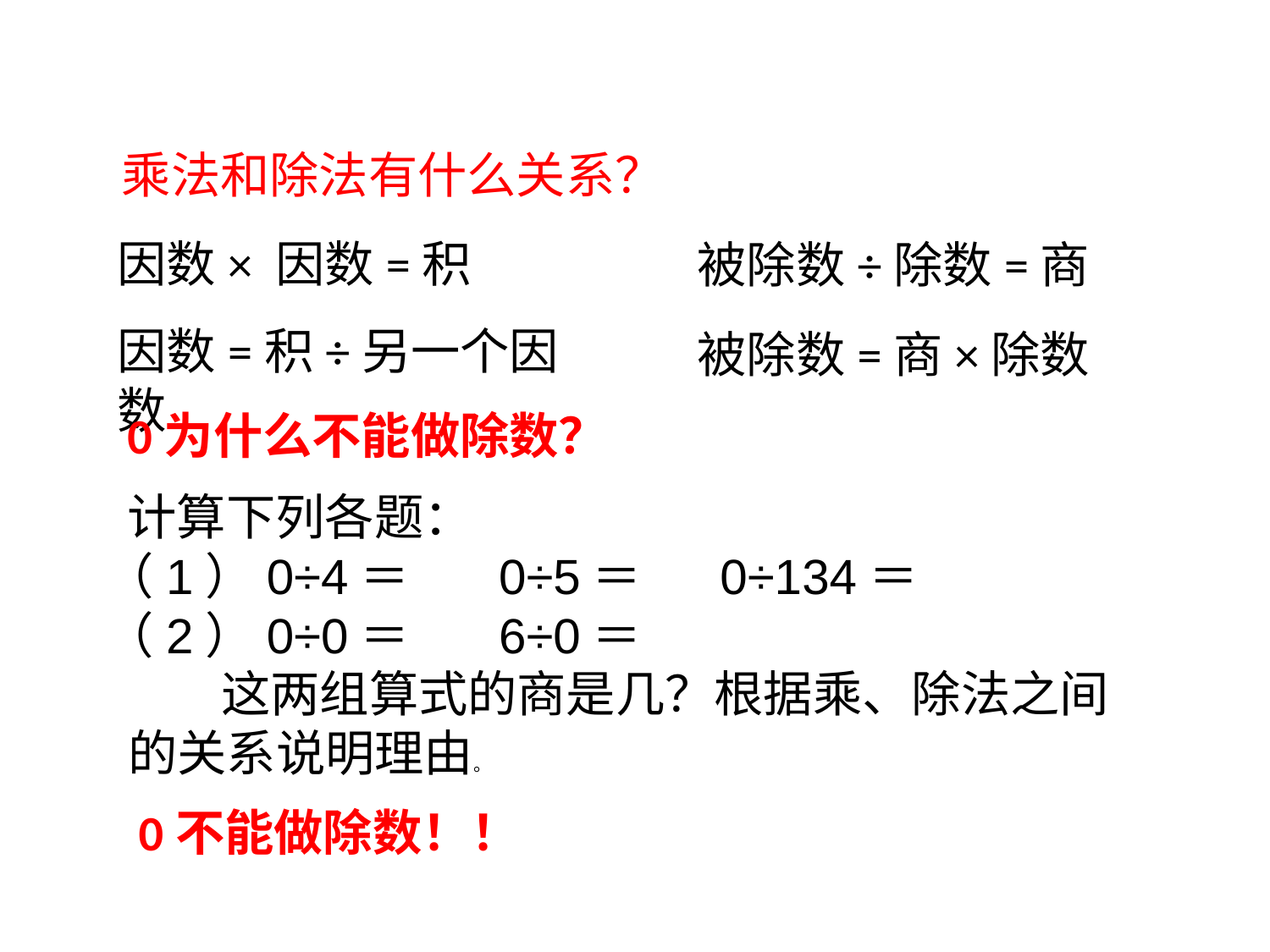

乘法和除法有什么关系？
因数× 因数=积
被除数÷除数=商
因数=积÷另一个因数
被除数=商×除数
0为什么不能做除数？
 计算下列各题：
（1）0÷4＝       0÷5＝      0÷134＝
（2）0÷0＝       6÷0＝
    这两组算式的商是几？根据乘、除法之间的关系说明理由。
0不能做除数！！